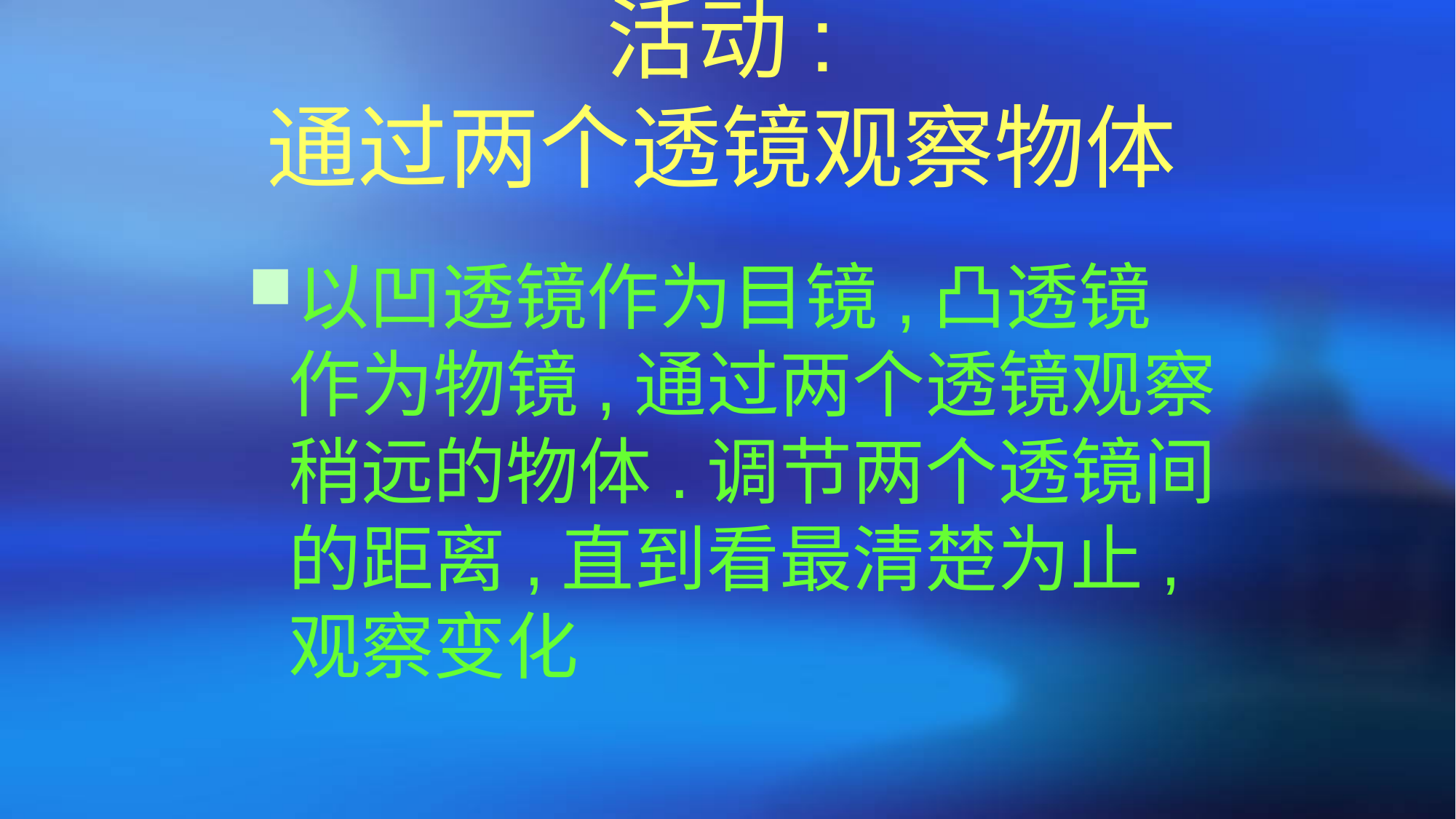

# 活动: 通过两个透镜观察物体
以凹透镜作为目镜,凸透镜作为物镜,通过两个透镜观察稍远的物体.调节两个透镜间的距离,直到看最清楚为止,观察变化